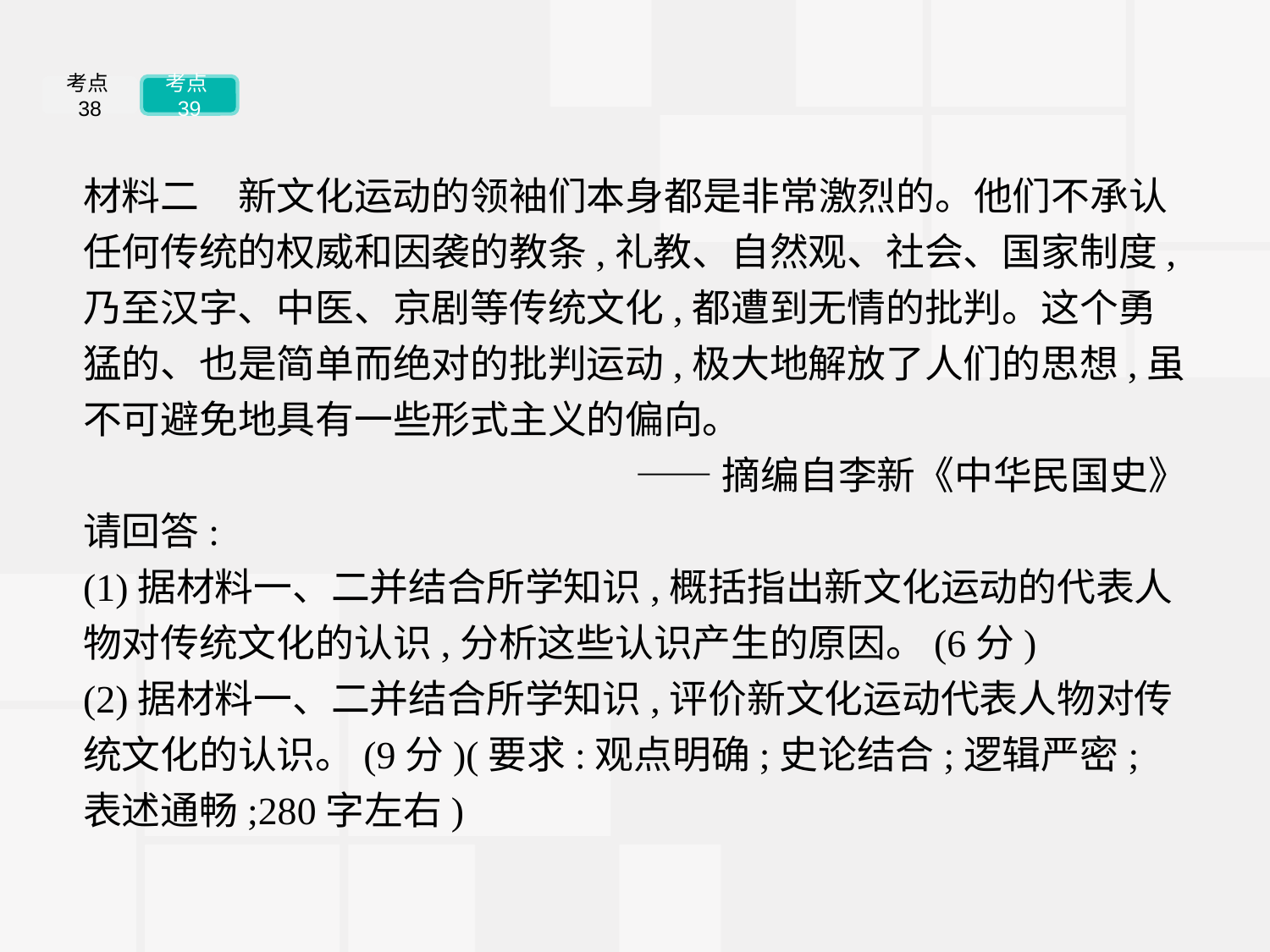

考点38
考点39
材料二　新文化运动的领袖们本身都是非常激烈的。他们不承认任何传统的权威和因袭的教条,礼教、自然观、社会、国家制度,乃至汉字、中医、京剧等传统文化,都遭到无情的批判。这个勇猛的、也是简单而绝对的批判运动,极大地解放了人们的思想,虽不可避免地具有一些形式主义的偏向。
——摘编自李新《中华民国史》
请回答:
(1)据材料一、二并结合所学知识,概括指出新文化运动的代表人物对传统文化的认识,分析这些认识产生的原因。(6分)
(2)据材料一、二并结合所学知识,评价新文化运动代表人物对传统文化的认识。(9分)(要求:观点明确;史论结合;逻辑严密;表述通畅;280字左右)